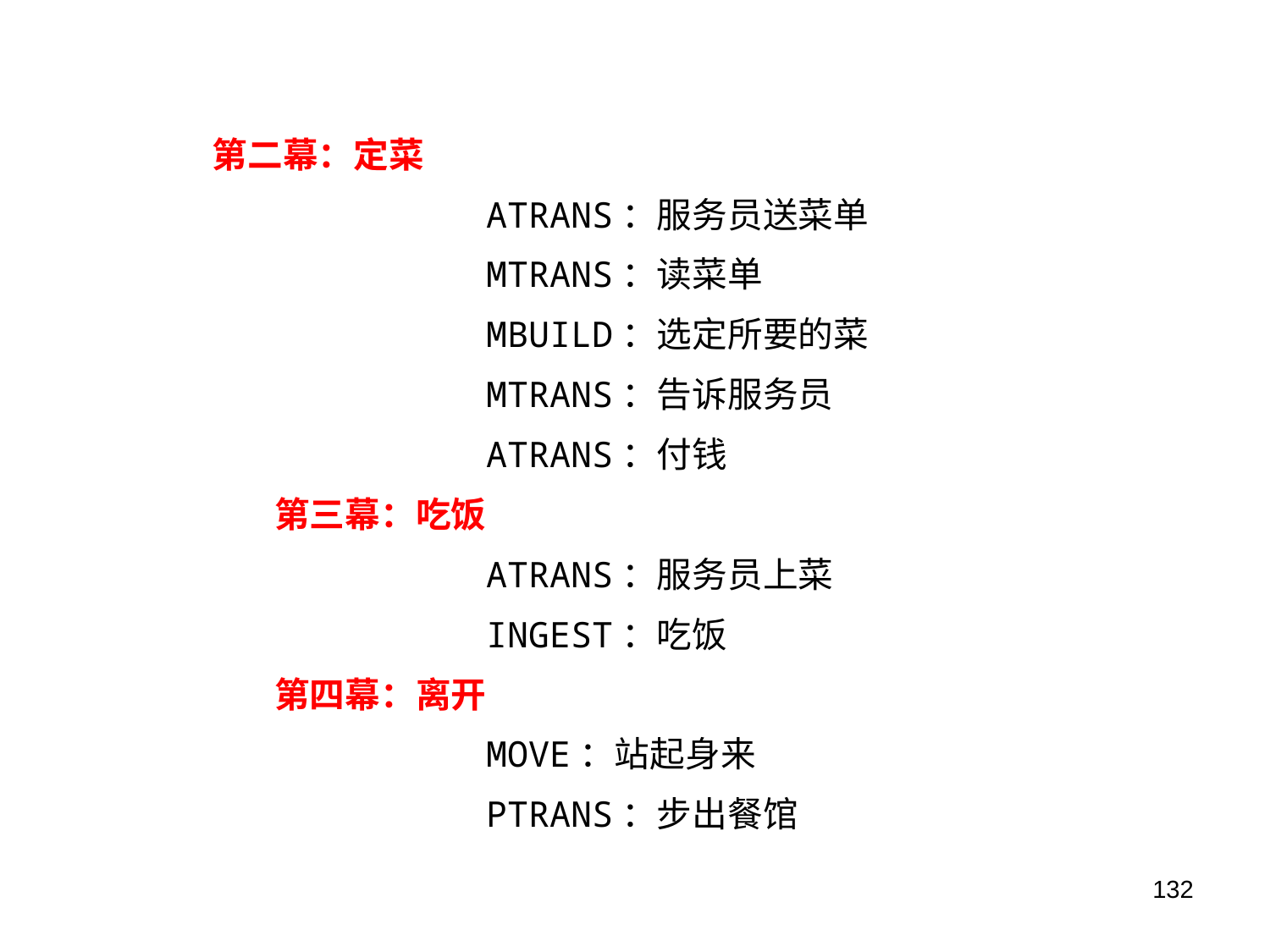

第二幕：定菜
		    ATRANS：服务员送菜单
		    MTRANS：读菜单
		    MBUILD：选定所要的菜
		    MTRANS：告诉服务员
		    ATRANS：付钱
	第三幕：吃饭
		    ATRANS：服务员上菜
		    INGEST：吃饭
	第四幕：离开
		    MOVE：站起身来
		    PTRANS：步出餐馆
132